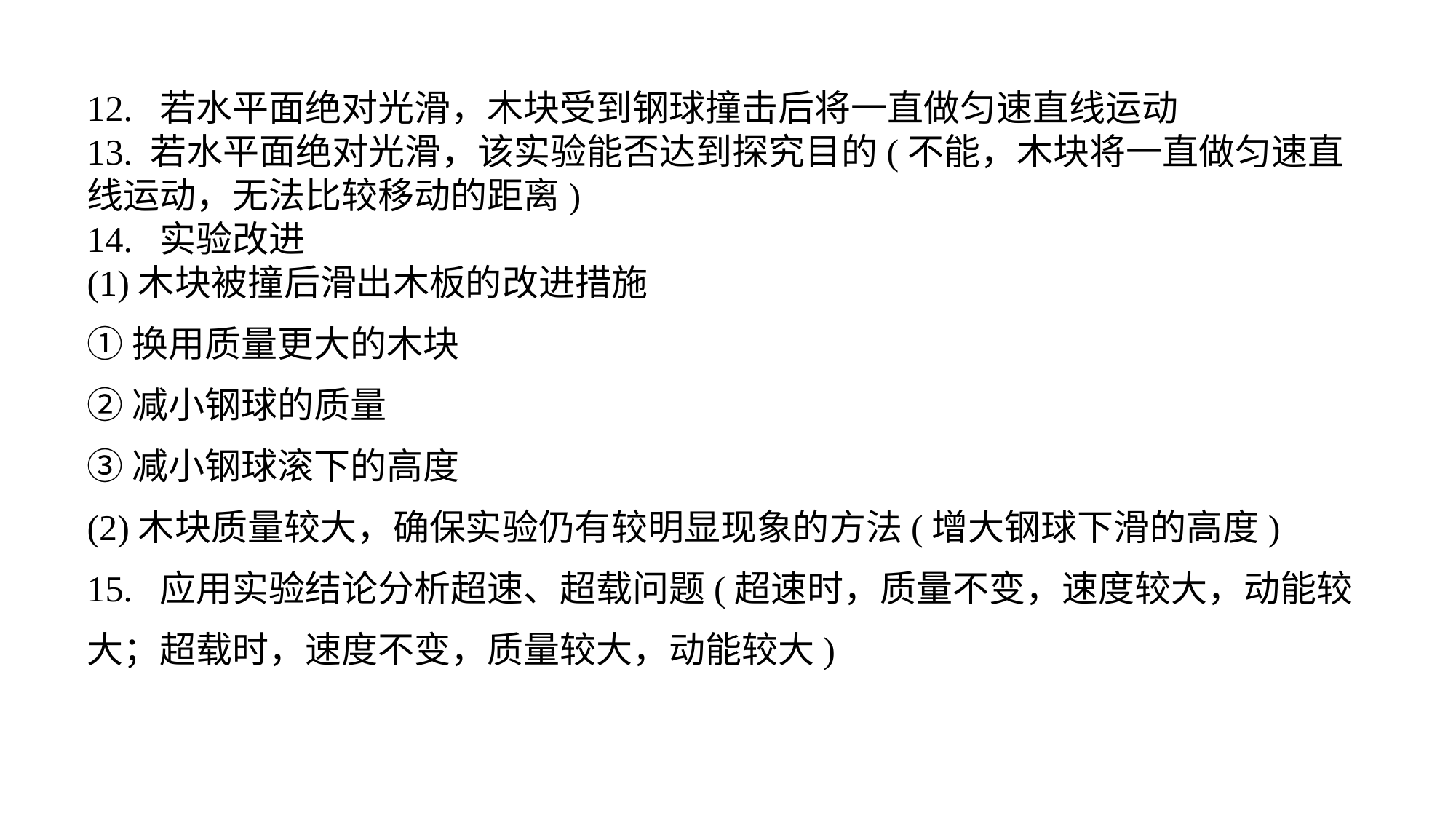

12.  若水平面绝对光滑，木块受到钢球撞击后将一直做匀速直线运动13. 若水平面绝对光滑，该实验能否达到探究目的(不能，木块将一直做匀速直线运动，无法比较移动的距离)14.  实验改进(1)木块被撞后滑出木板的改进措施①换用质量更大的木块
②减小钢球的质量③减小钢球滚下的高度(2)木块质量较大，确保实验仍有较明显现象的方法(增大钢球下滑的高度)15.  应用实验结论分析超速、超载问题(超速时，质量不变，速度较大，动能较大；超载时，速度不变，质量较大，动能较大)